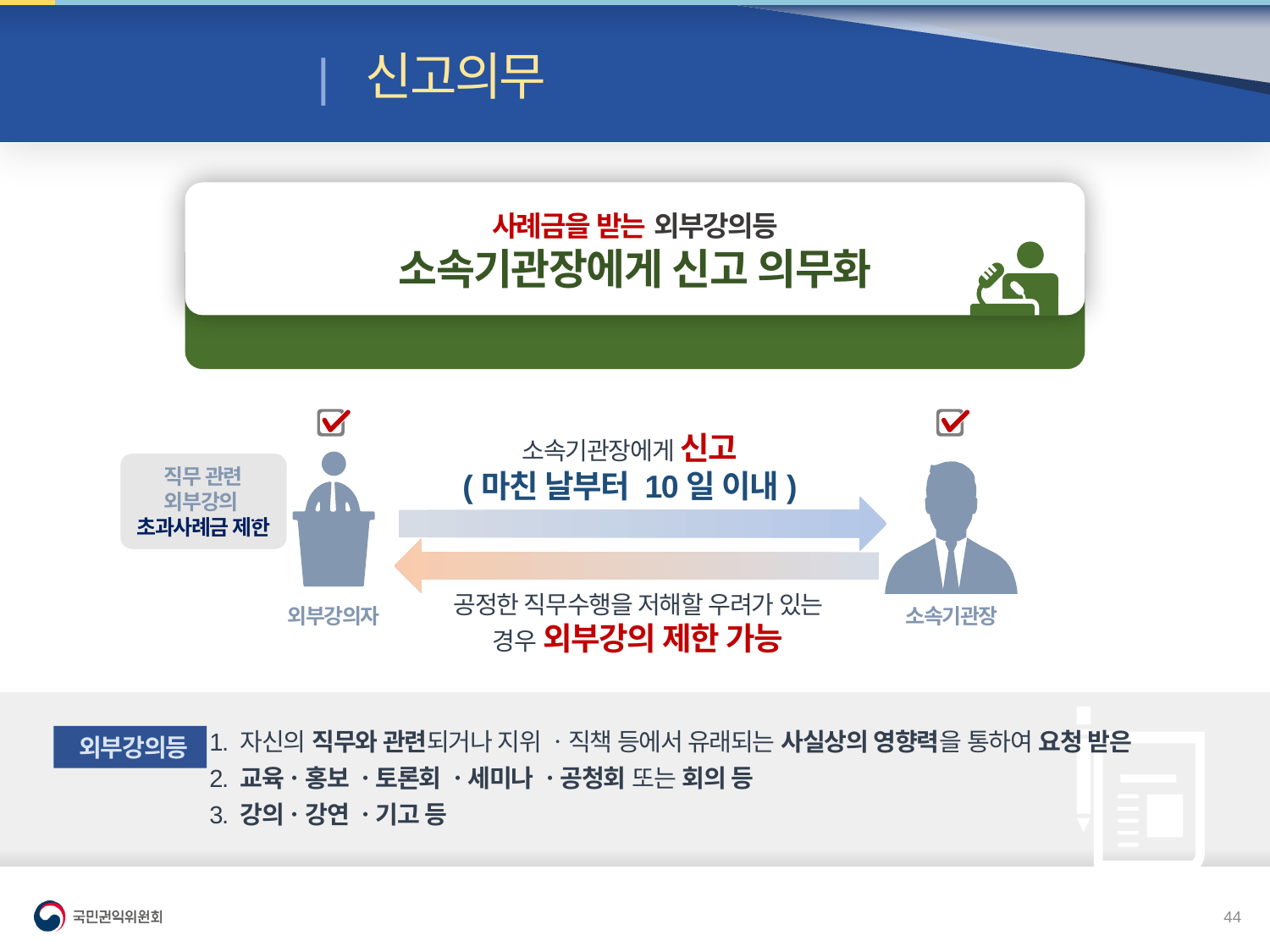

외부강의등  |  신고의무

사례금을 받는 외부강의등
소속기관장에게 신고 의무화

신고 의무 불이행시 징계처분

소속기관장에게 신고
(마친 날부터 10일 이내)

외부강의자

소속기관장

공정한 직무수행을 저해할 우려가 있는 경우 외부강의 제한 가능
직무 관련
외부강의
초과사례금 제한

1. 자신의 직무와 관련되거나 지위 ㆍ직책 등에서 유래되는 사실상의 영향력을 통하여 요청 받은
2. 교육ㆍ홍보 ㆍ토론회 ㆍ세미나 ㆍ공청회 또는 회의 등
3. 강의ㆍ강연 ㆍ기고 등
 외부강의등
44